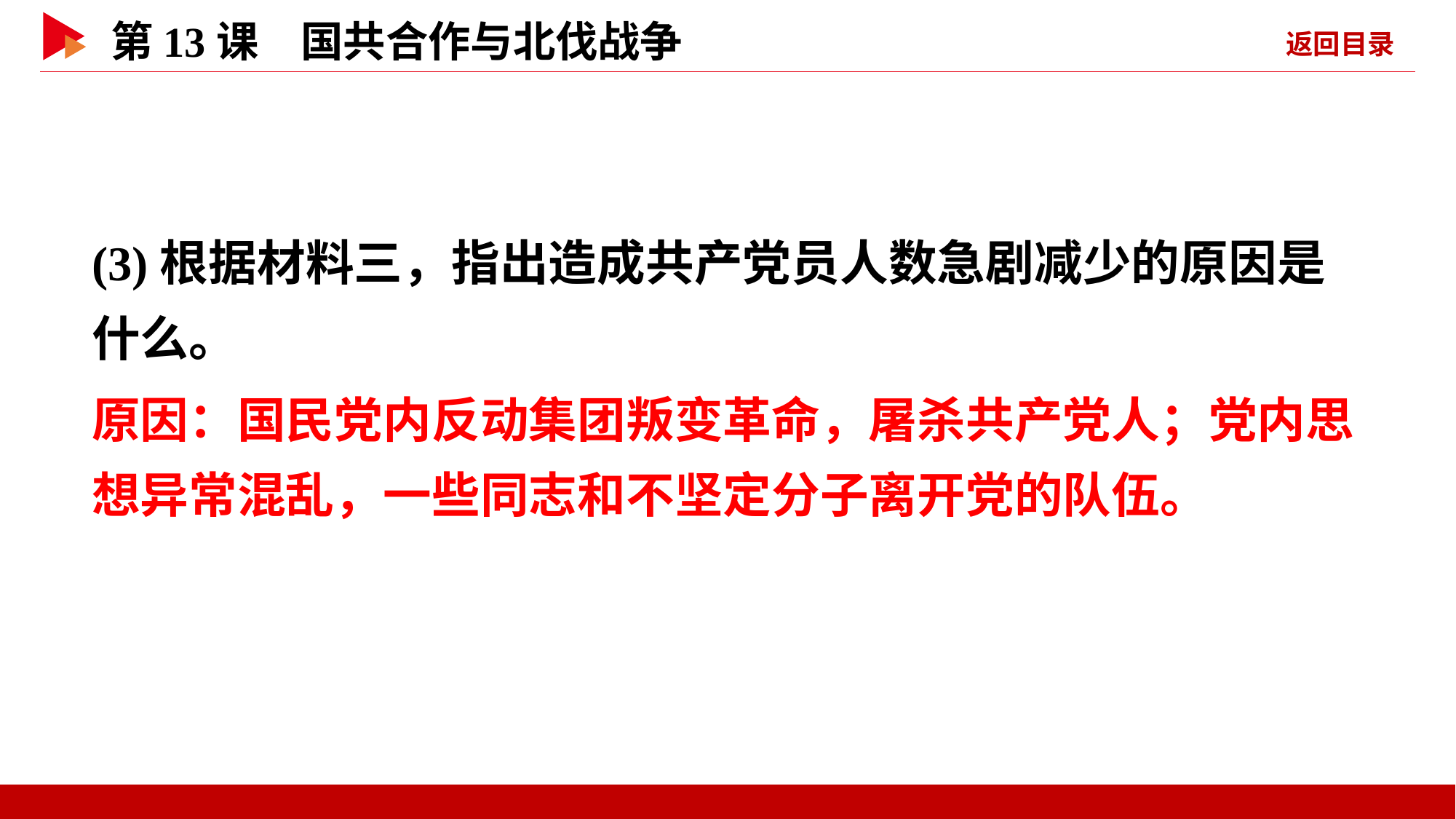

(3)根据材料三，指出造成共产党员人数急剧减少的原因是什么。
原因：国民党内反动集团叛变革命，屠杀共产党人；党内思想异常混乱，一些同志和不坚定分子离开党的队伍。